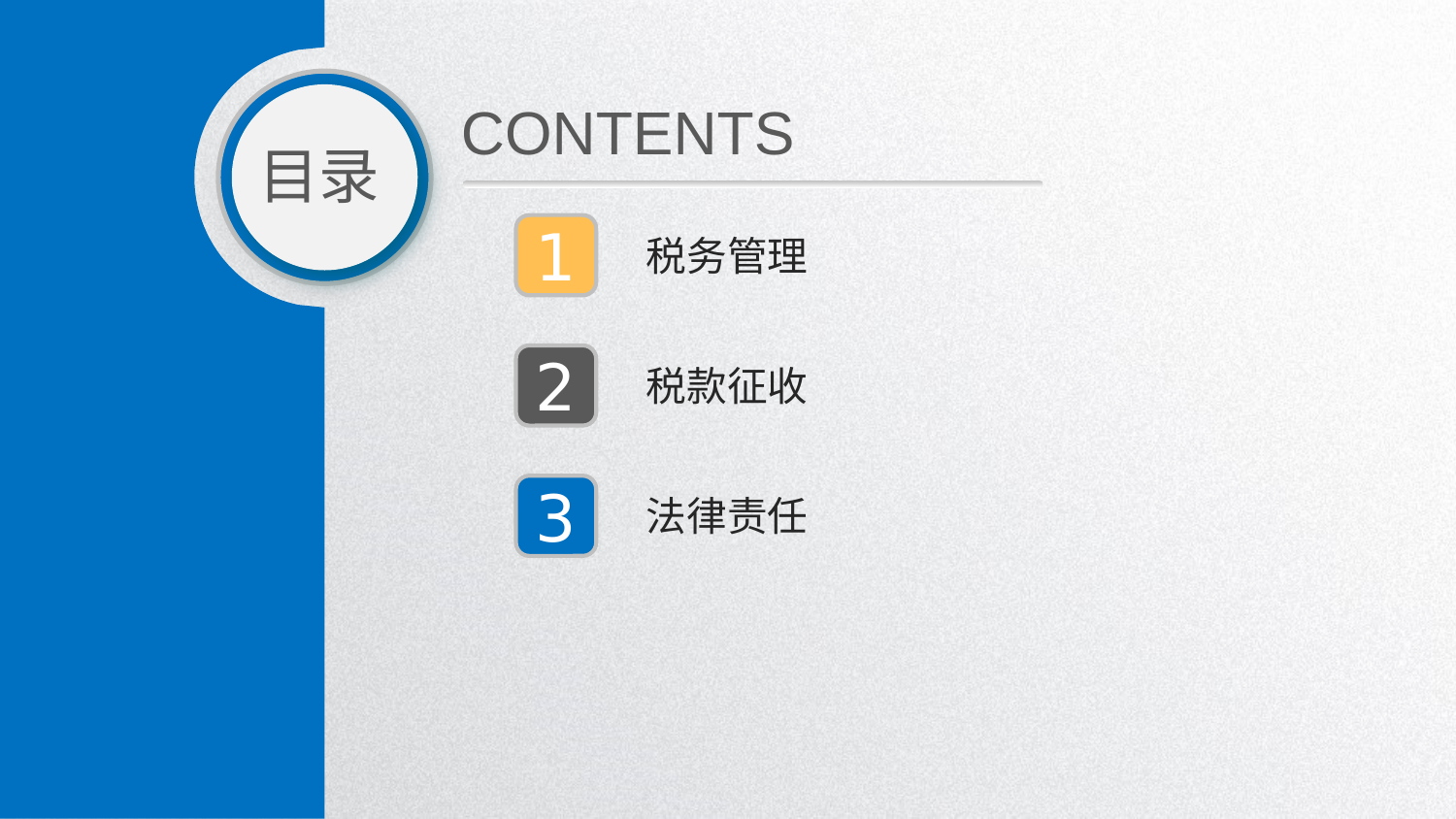

CONTENTS
目录

1
税务管理
2
税款征收
3
法律责任